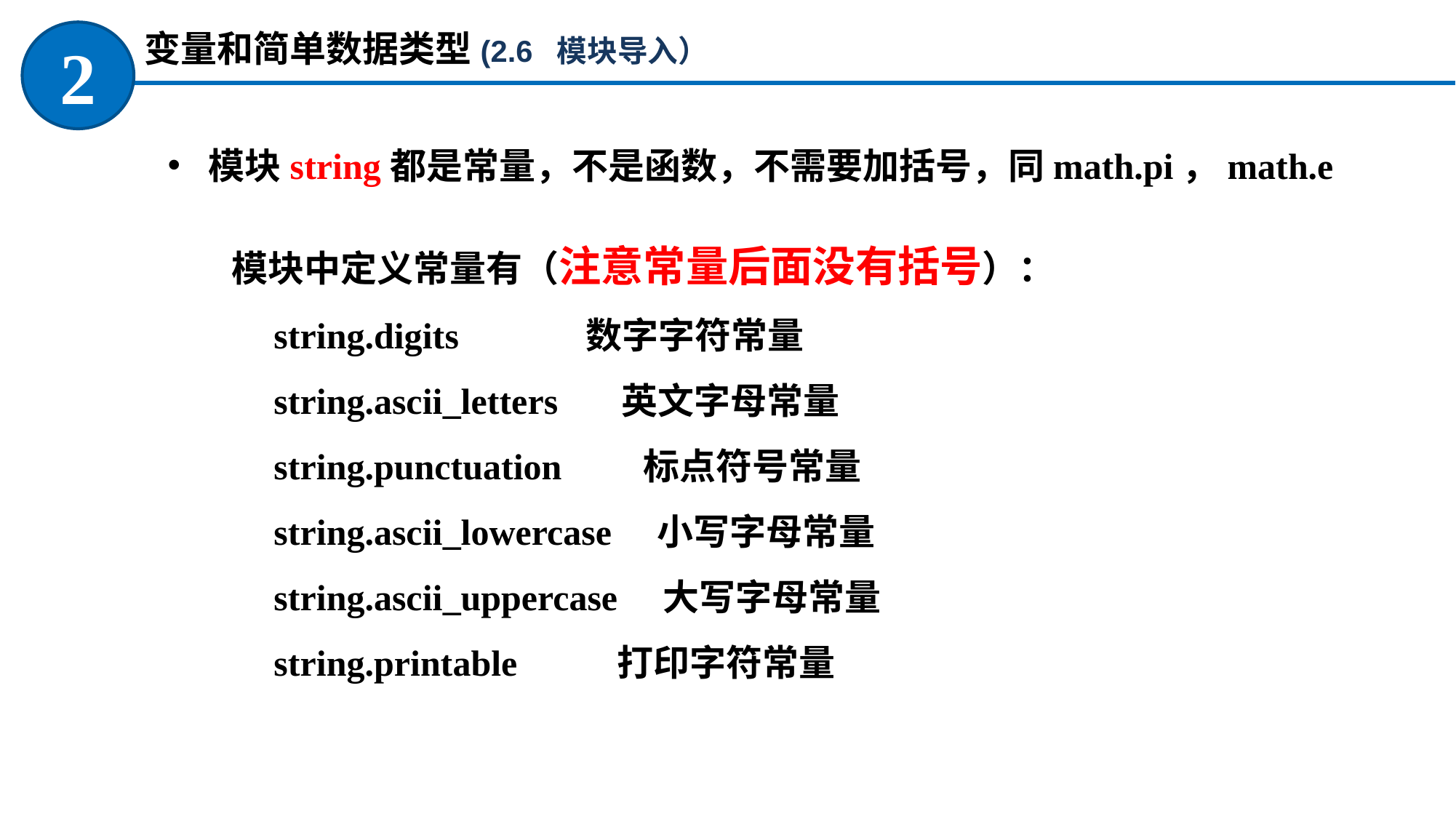

变量和简单数据类型(2.6  模块导入）
2
模块string都是常量，不是函数，不需要加括号，同math.pi，math.e
模块中定义常量有（注意常量后面没有括号）：
string.digits             数字字符常量
string.ascii_letters      英文字母常量
string.punctuation        标点符号常量
string.ascii_lowercase    小写字母常量
string.ascii_uppercase    大写字母常量
string.printable          打印字符常量